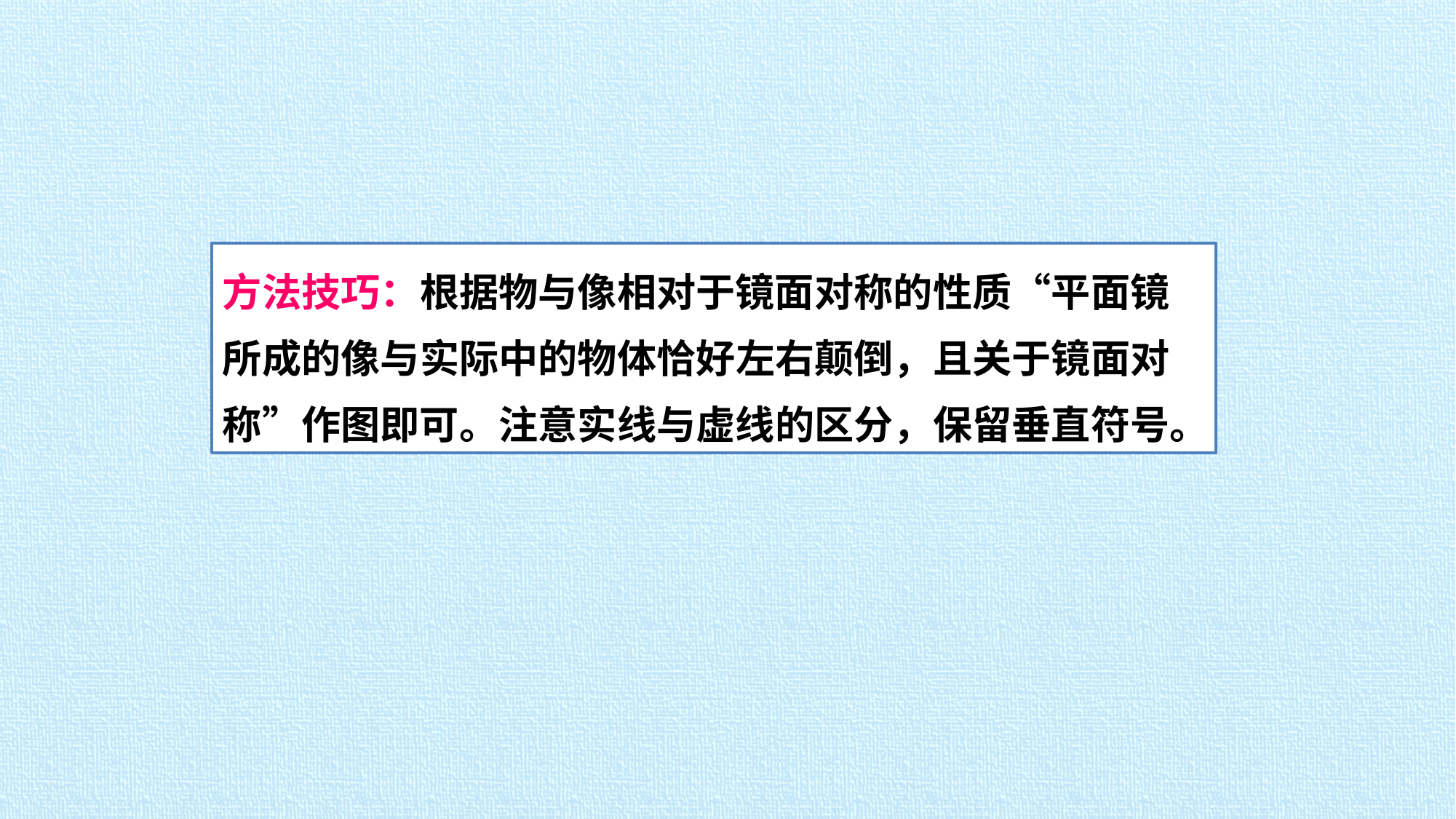

方法技巧：根据物与像相对于镜面对称的性质“平面镜所成的像与实际中的物体恰好左右颠倒，且关于镜面对称”作图即可。注意实线与虚线的区分，保留垂直符号。